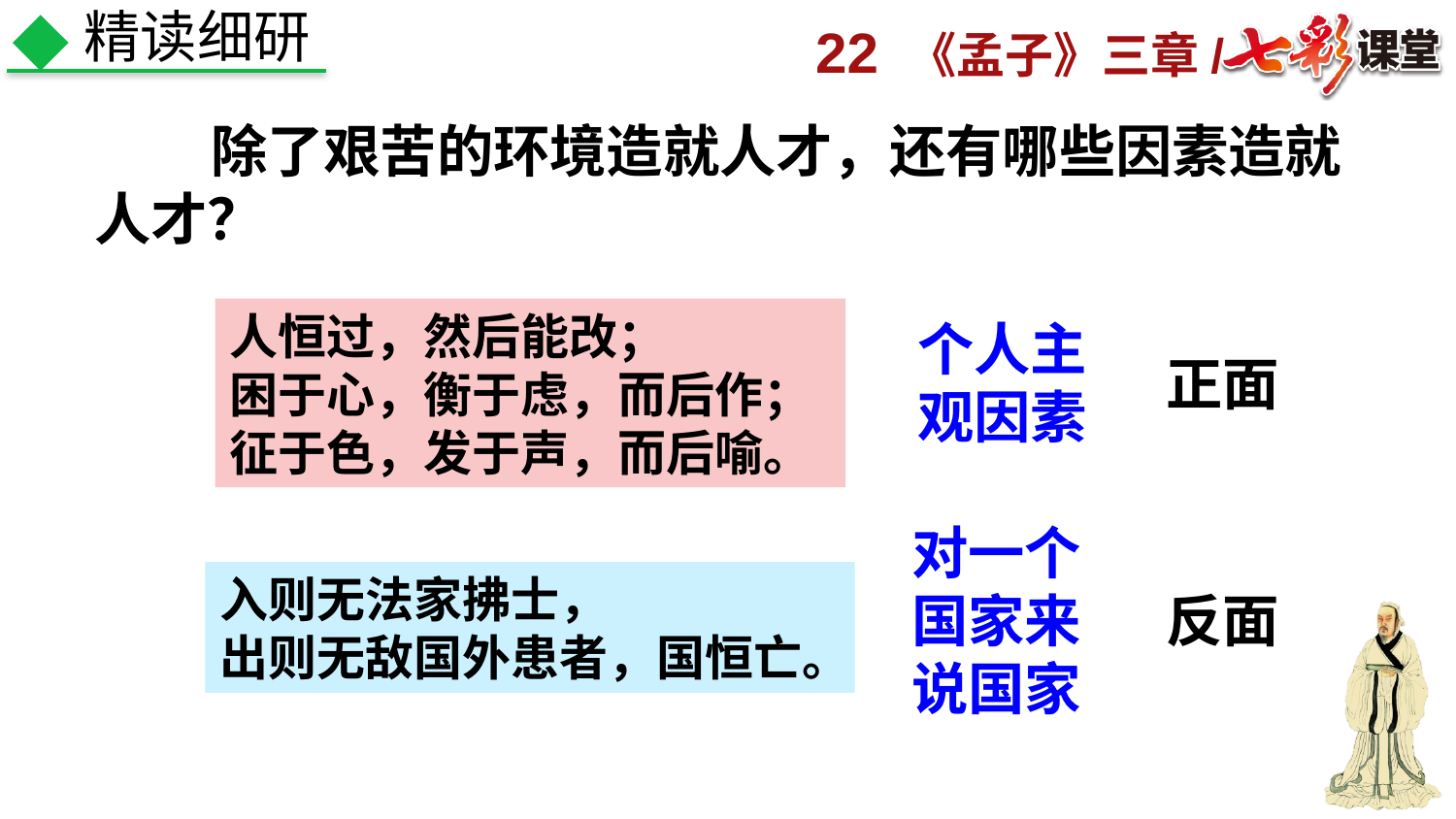

精读细研

        除了艰苦的环境造就人才，还有哪些因素造就人才？
人恒过，然后能改；
困于心，衡于虑，而后作；
征于色，发于声，而后喻。
个人主观因素
正面
对一个国家来说国家
入则无法家拂士，
出则无敌国外患者，国恒亡。
反面